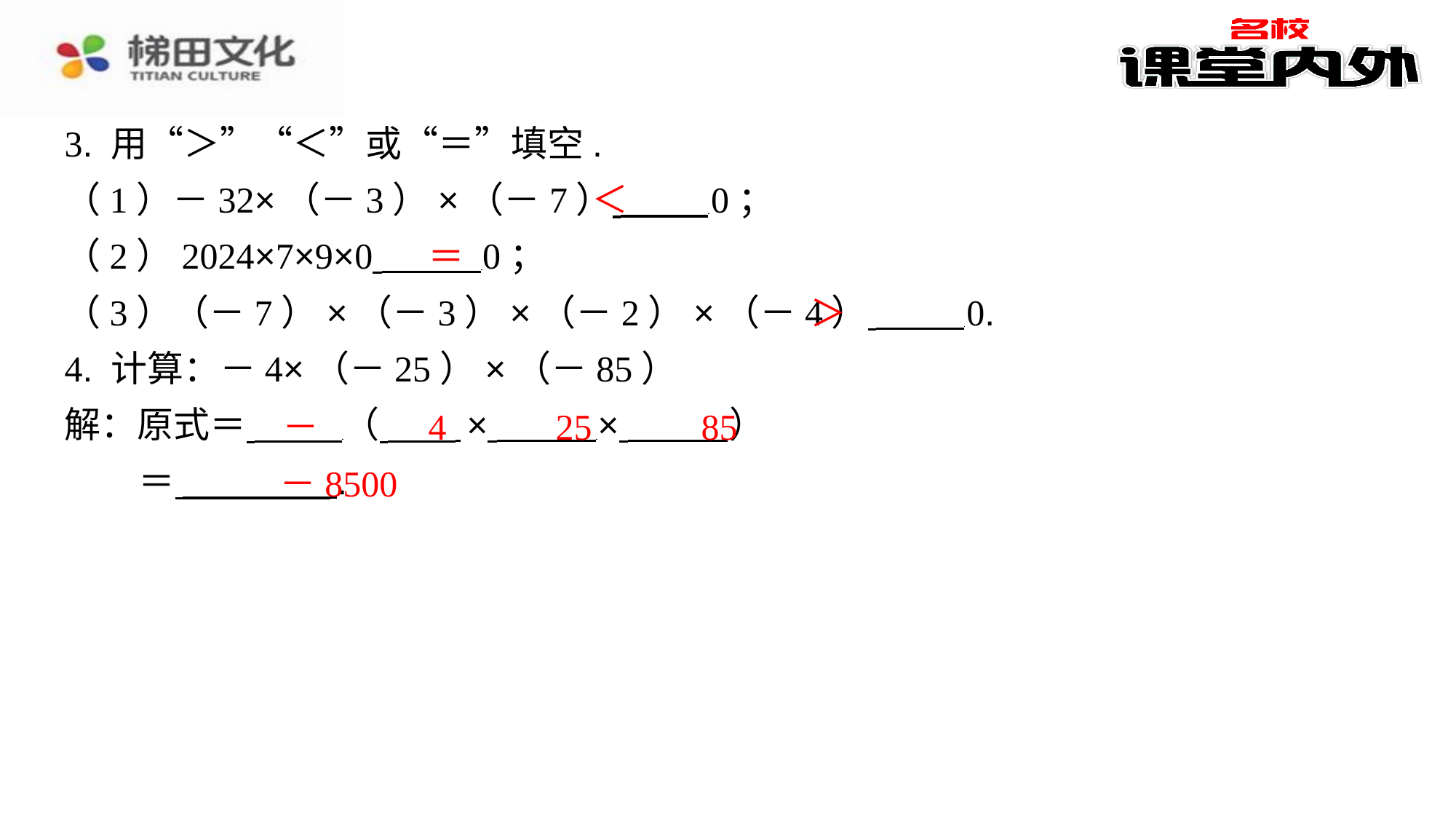

3. 用“＞”“＜”或“＝”填空.
（1）－32×（－3）×（－7）               0；
（2）2024×7×9×0               0；
（3）（－7）×（－3）×（－2）×（－4）               0.
4. 计算：－4×（－25）×（－85）
解：原式＝               （            ×               ×               ⁠）
        ＝                        ⁠.
＜
＝
＞
－
4
25
85
－8500